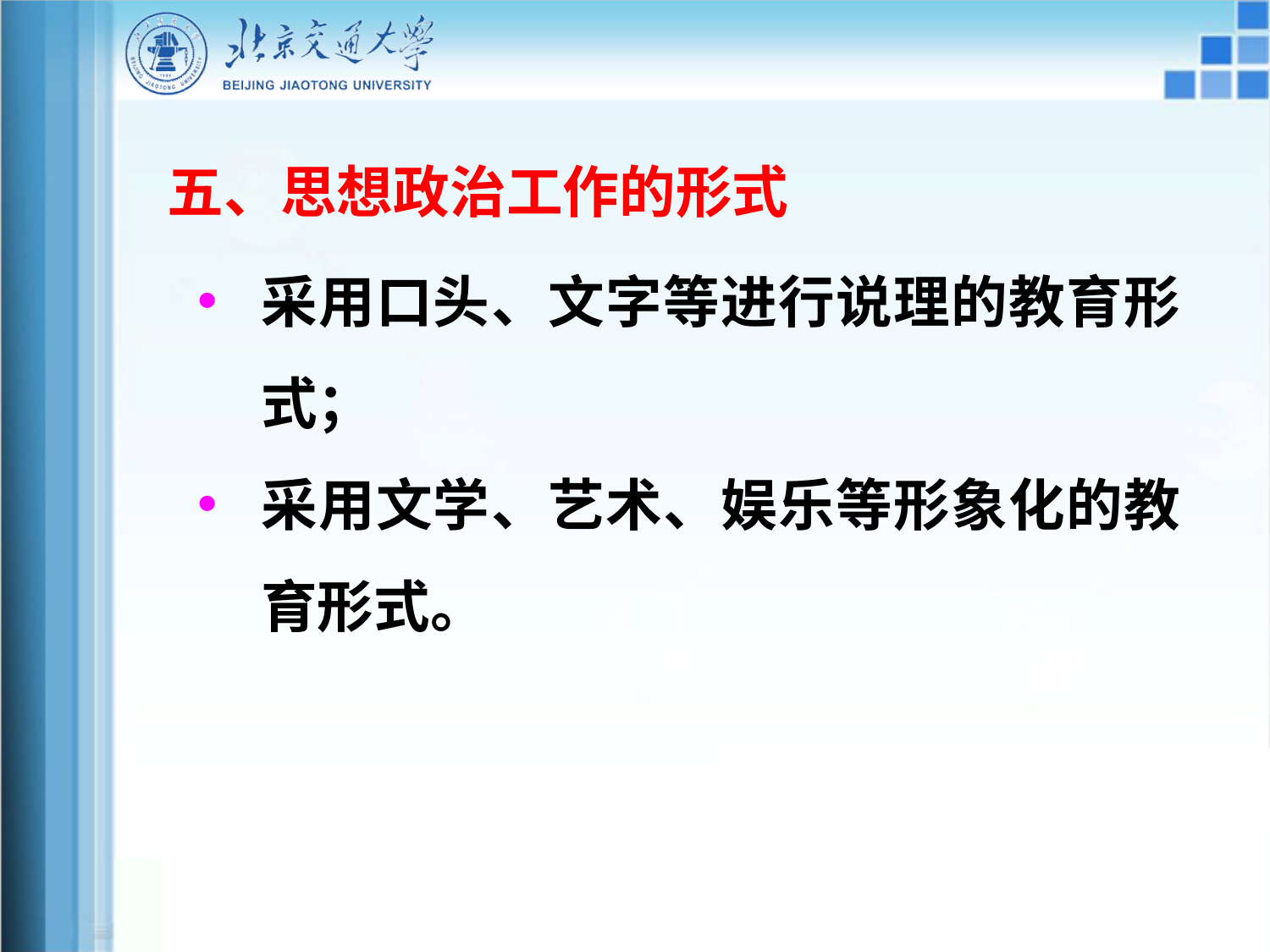

五、思想政治工作的形式
采用口头、文字等进行说理的教育形式；
采用文学、艺术、娱乐等形象化的教育形式。